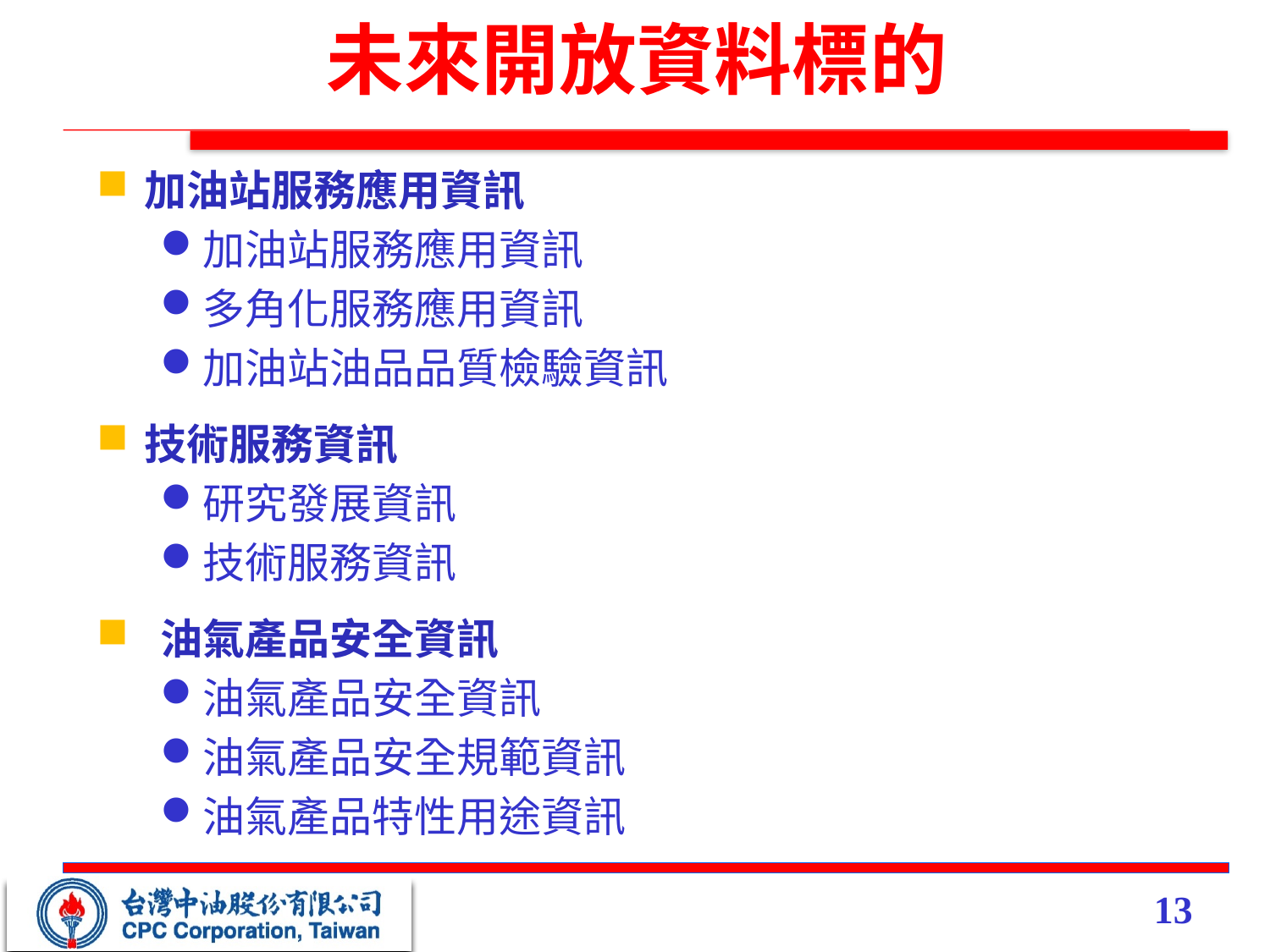

# 未來開放資料標的
加油站服務應用資訊
加油站服務應用資訊
多角化服務應用資訊
加油站油品品質檢驗資訊
技術服務資訊
研究發展資訊
技術服務資訊
油氣產品安全資訊
油氣產品安全資訊
油氣產品安全規範資訊
油氣產品特性用途資訊